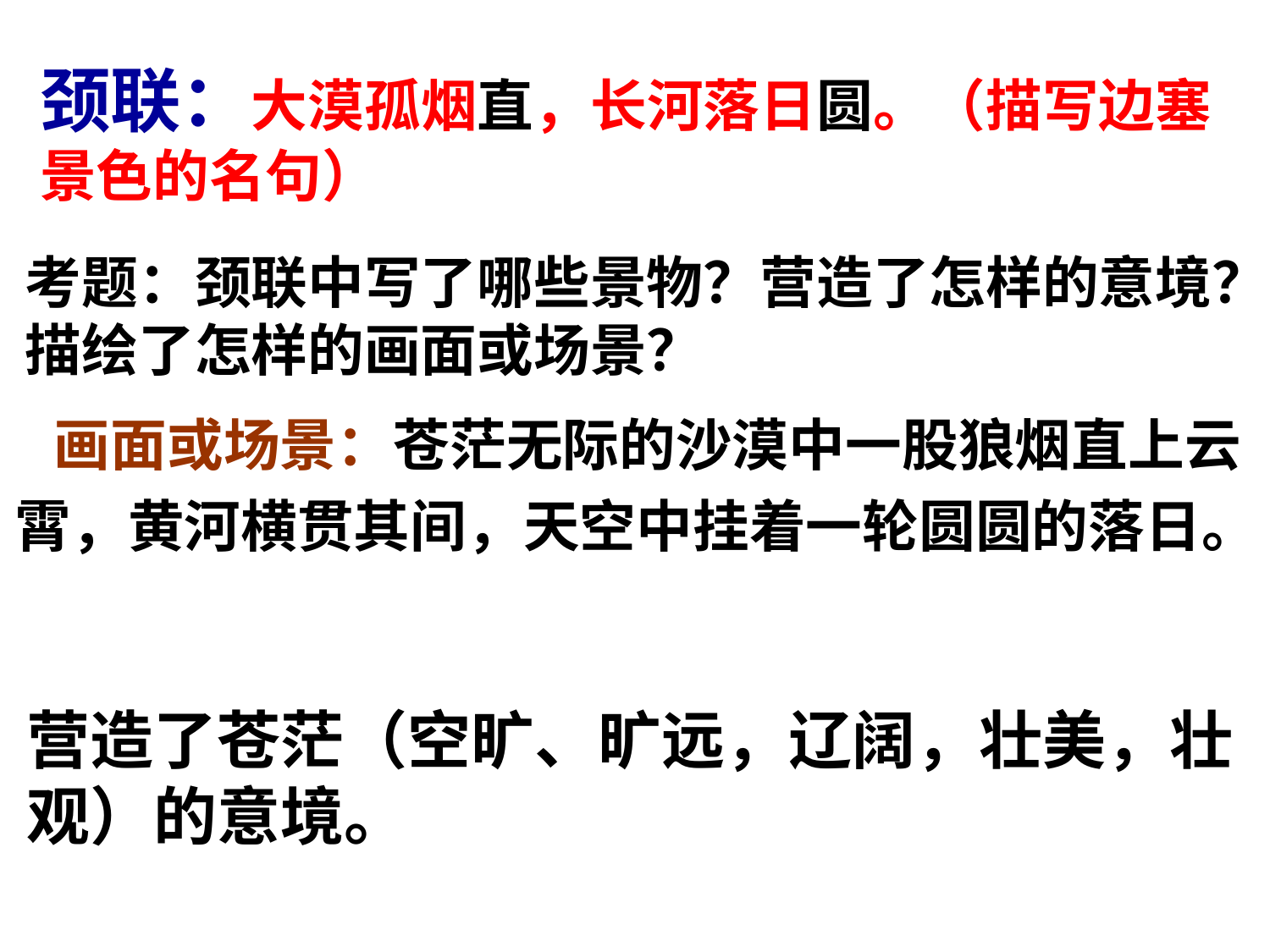

颈联：大漠孤烟直，长河落日圆。（描写边塞景色的名句）
考题：颈联中写了哪些景物？营造了怎样的意境？描绘了怎样的画面或场景？
  画面或场景：苍茫无际的沙漠中一股狼烟直上云霄，黄河横贯其间，天空中挂着一轮圆圆的落日。
营造了苍茫（空旷、旷远，辽阔，壮美，壮观）的意境。